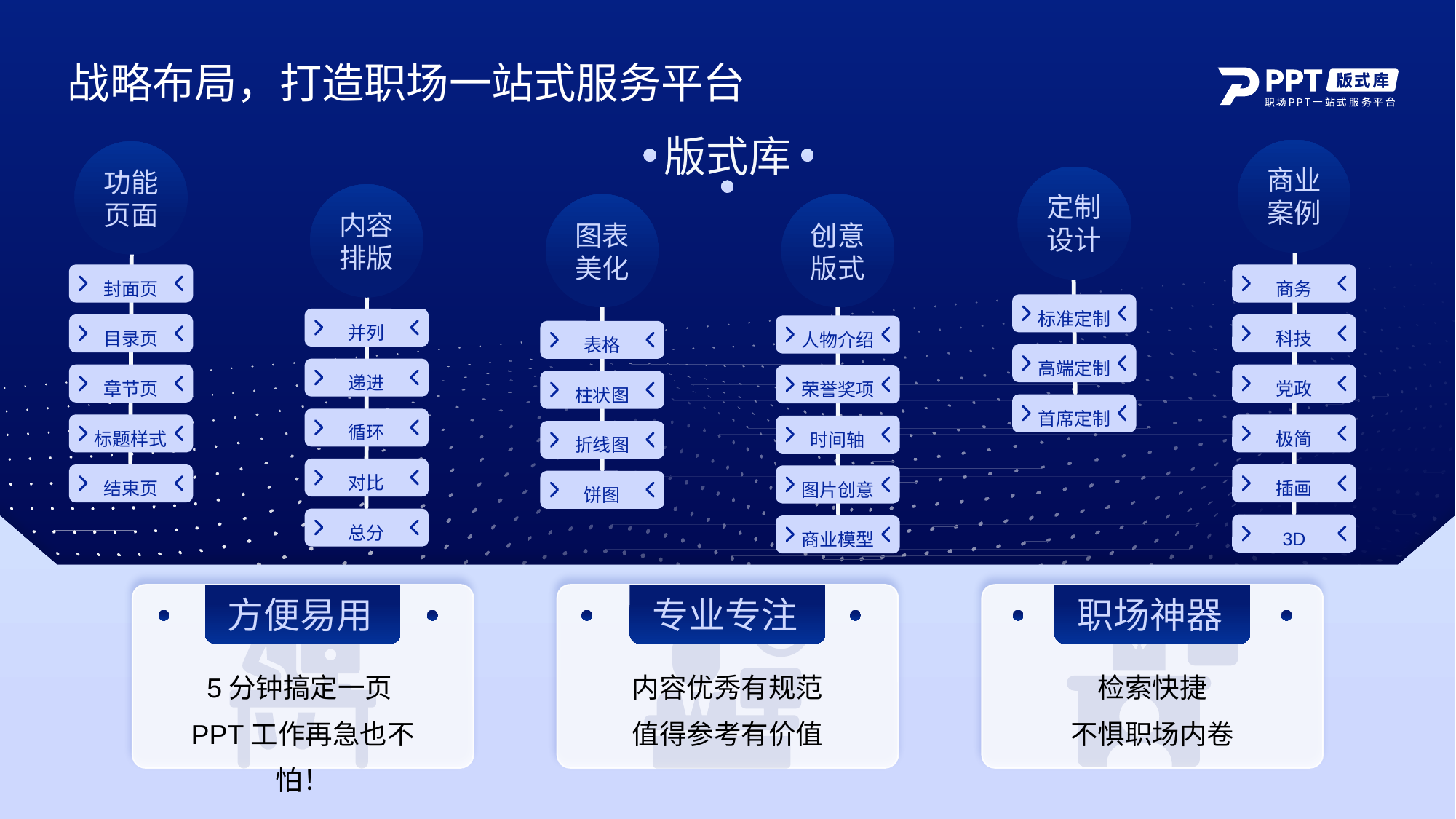

战略布局，打造职场一站式服务平台

版式库
商业案例
功能页面
定制设计
内容排版
图表美化
创意版式
封面页
商务

标准定制

并列

目录页
科技
人物介绍

表格

高端定制

递进

章节页
党政
荣誉奖项

柱状图

首席定制

循环

标题样式
极简
时间轴

折线图

对比

结束页
插画
图片创意

饼图

总分

3D
商业模型

方便易用
专业专注
职场神器

5分钟搞定一页PPT工作再急也不怕！
内容优秀有规范
值得参考有价值
检索快捷
不惧职场内卷